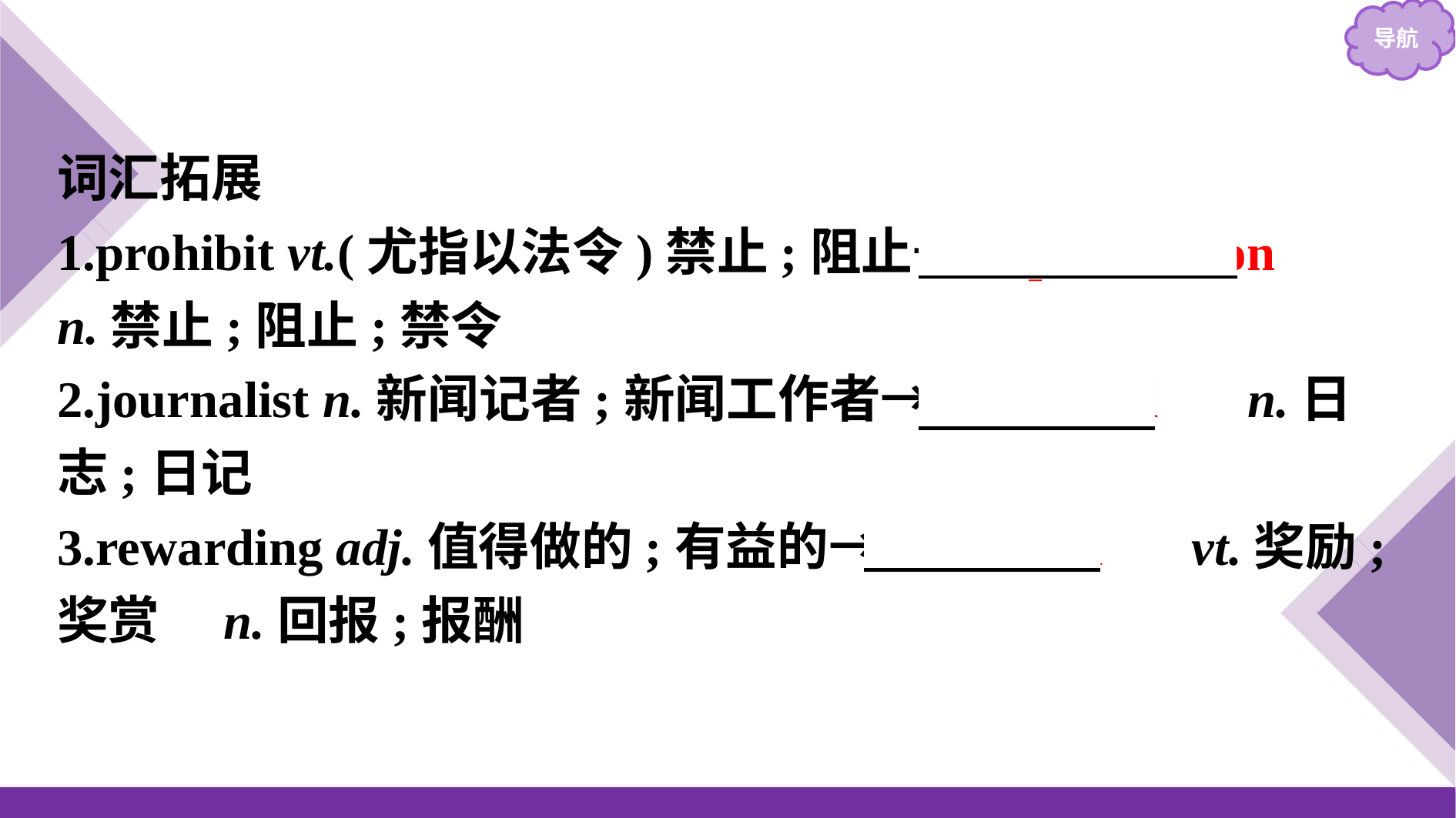

词汇拓展
1.prohibit vt.(尤指以法令)禁止;阻止→　prohibition　 n.禁止;阻止;禁令
2.journalist n.新闻记者;新闻工作者→　journal　 n.日志;日记
3.rewarding adj.值得做的;有益的→　reward　 vt.奖励;奖赏　n.回报;报酬